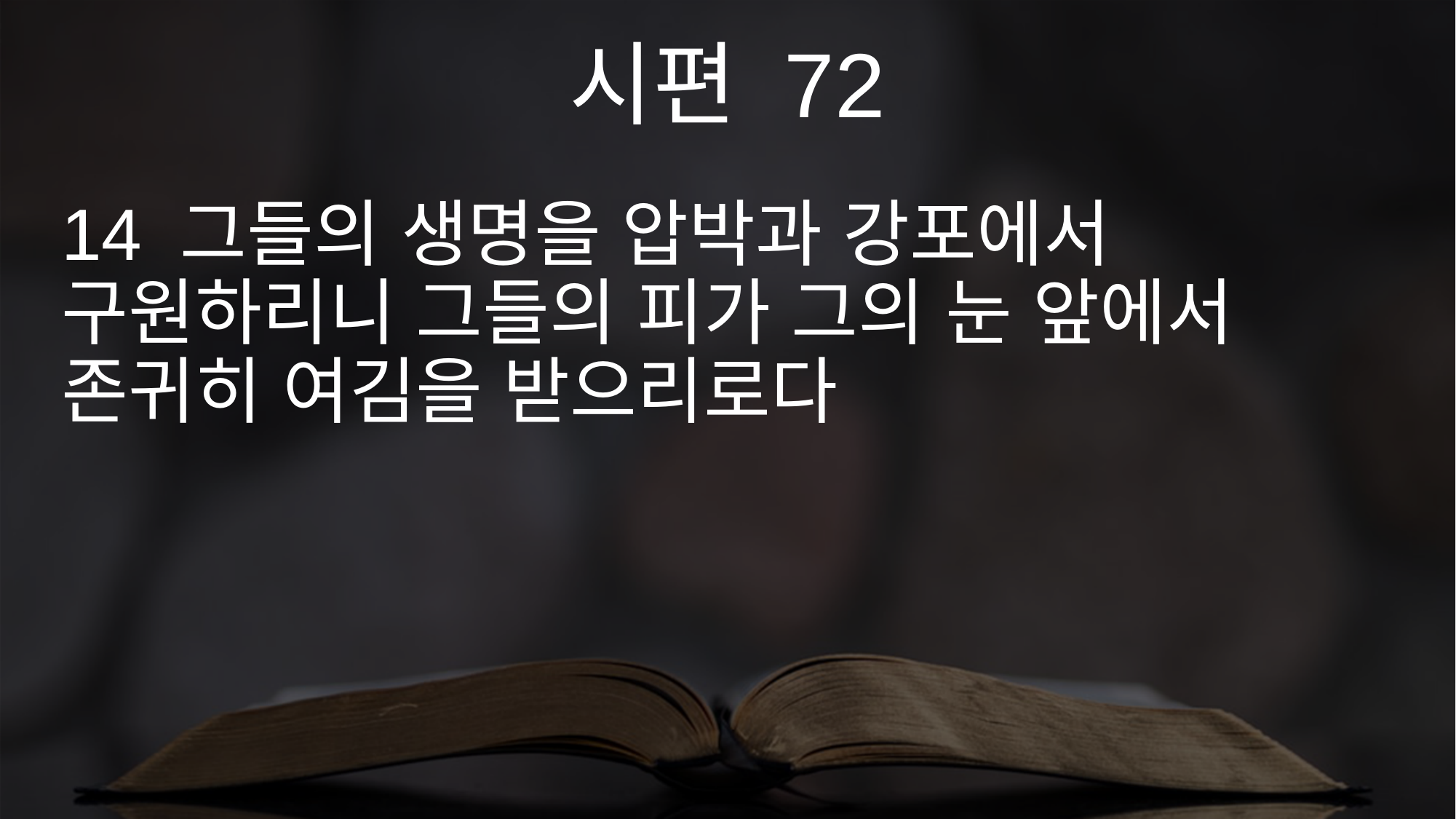

시편 72
14 그들의 생명을 압박과 강포에서 구원하리니 그들의 피가 그의 눈 앞에서 존귀히 여김을 받으리로다